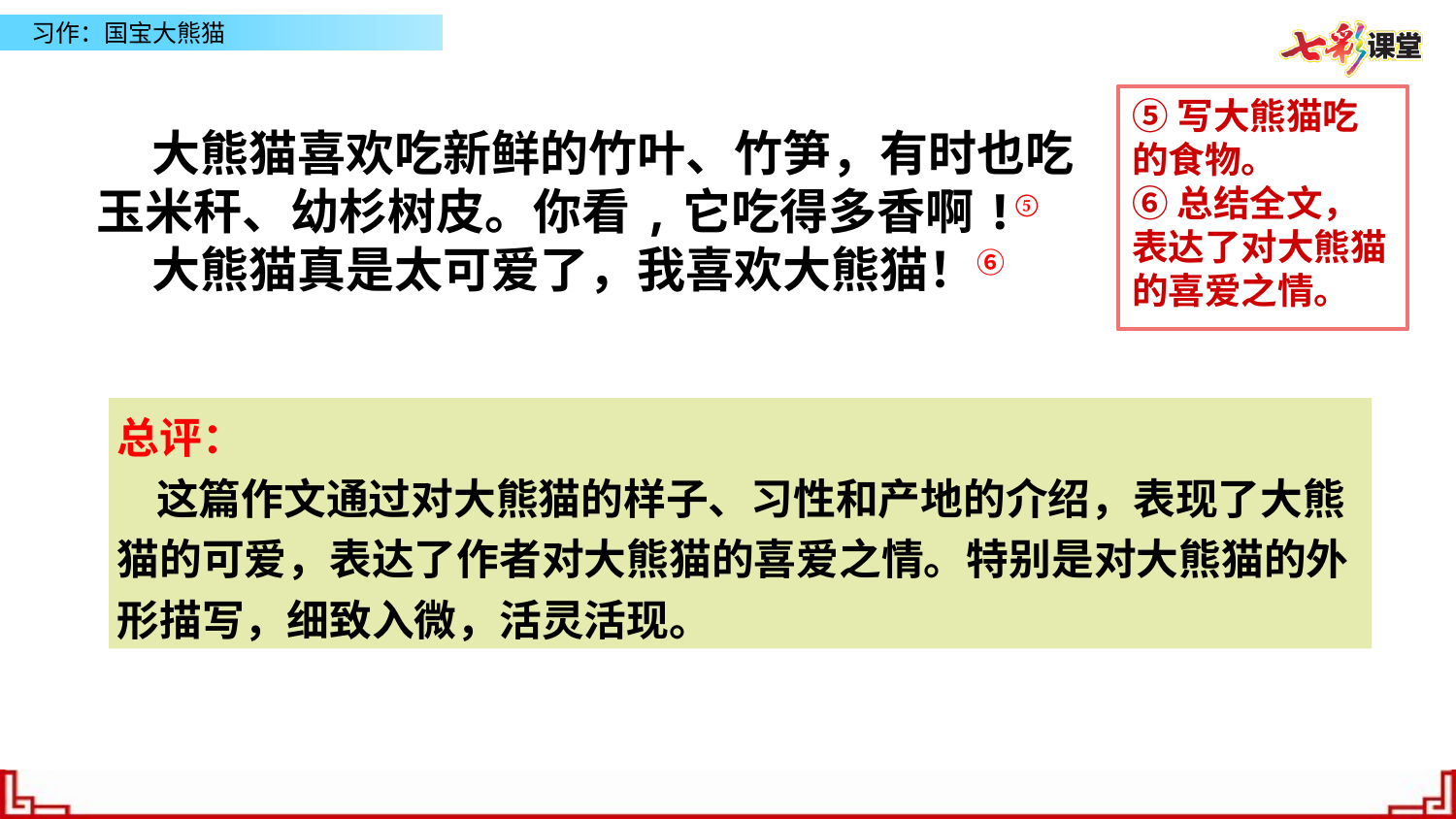

⑤写大熊猫吃的食物。
⑥总结全文，表达了对大熊猫的喜爱之情。

    大熊猫喜欢吃新鲜的竹叶、竹笋，有时也吃玉米秆、幼杉树皮。你看,它吃得多香啊!⑤
    大熊猫真是太可爱了，我喜欢大熊猫！⑥
总评：
   这篇作文通过对大熊猫的样子、习性和产地的介绍，表现了大熊猫的可爱，表达了作者对大熊猫的喜爱之情。特别是对大熊猫的外形描写，细致入微，活灵活现。